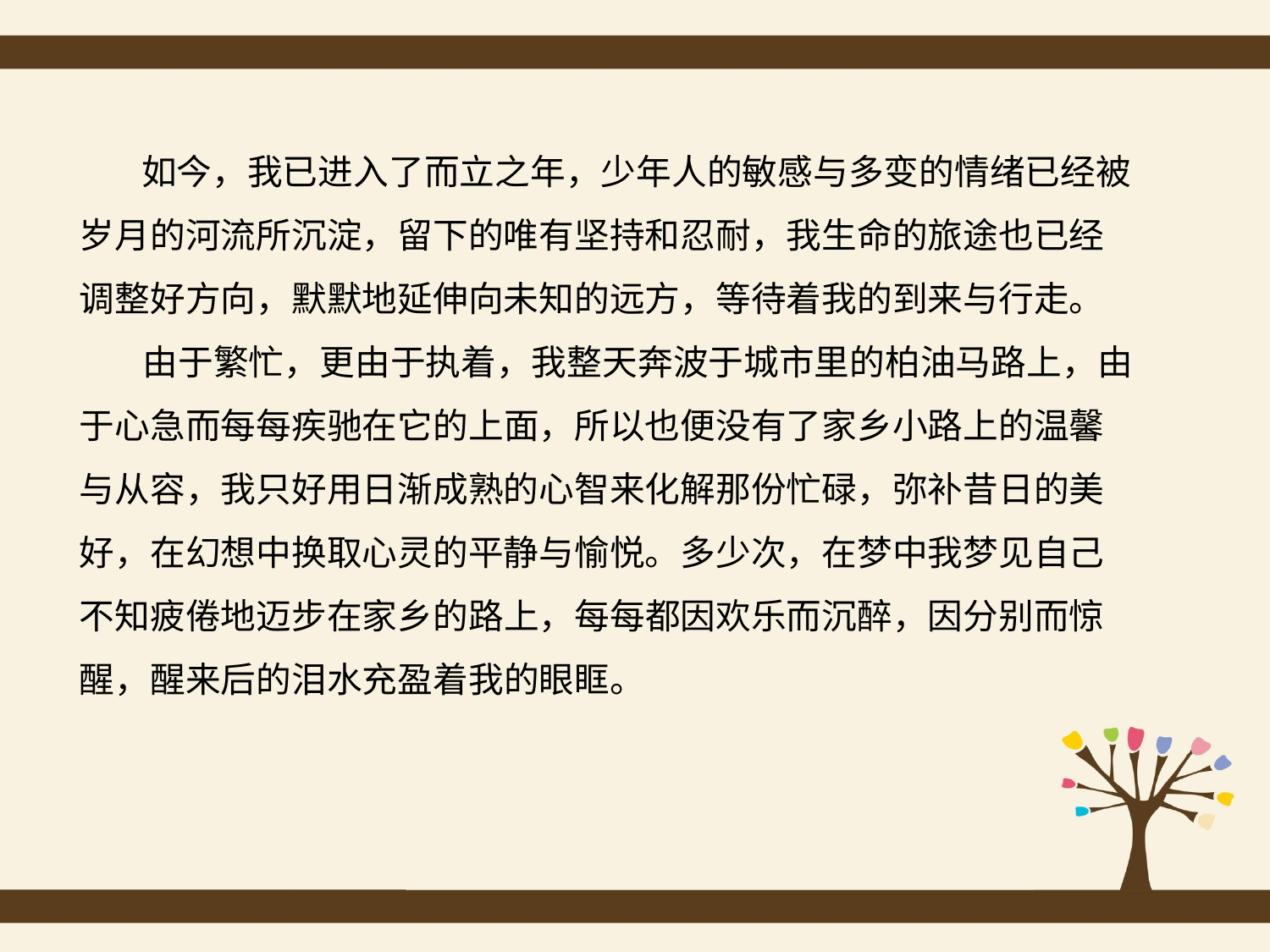

如今，我已进入了而立之年，少年人的敏感与多变的情绪已经被岁月的河流所沉淀，留下的唯有坚持和忍耐，我生命的旅途也已经调整好方向，默默地延伸向未知的远方，等待着我的到来与行走。
       由于繁忙，更由于执着，我整天奔波于城市里的柏油马路上，由于心急而每每疾驰在它的上面，所以也便没有了家乡小路上的温馨与从容，我只好用日渐成熟的心智来化解那份忙碌，弥补昔日的美好，在幻想中换取心灵的平静与愉悦。多少次，在梦中我梦见自己不知疲倦地迈步在家乡的路上，每每都因欢乐而沉醉，因分别而惊醒，醒来后的泪水充盈着我的眼眶。